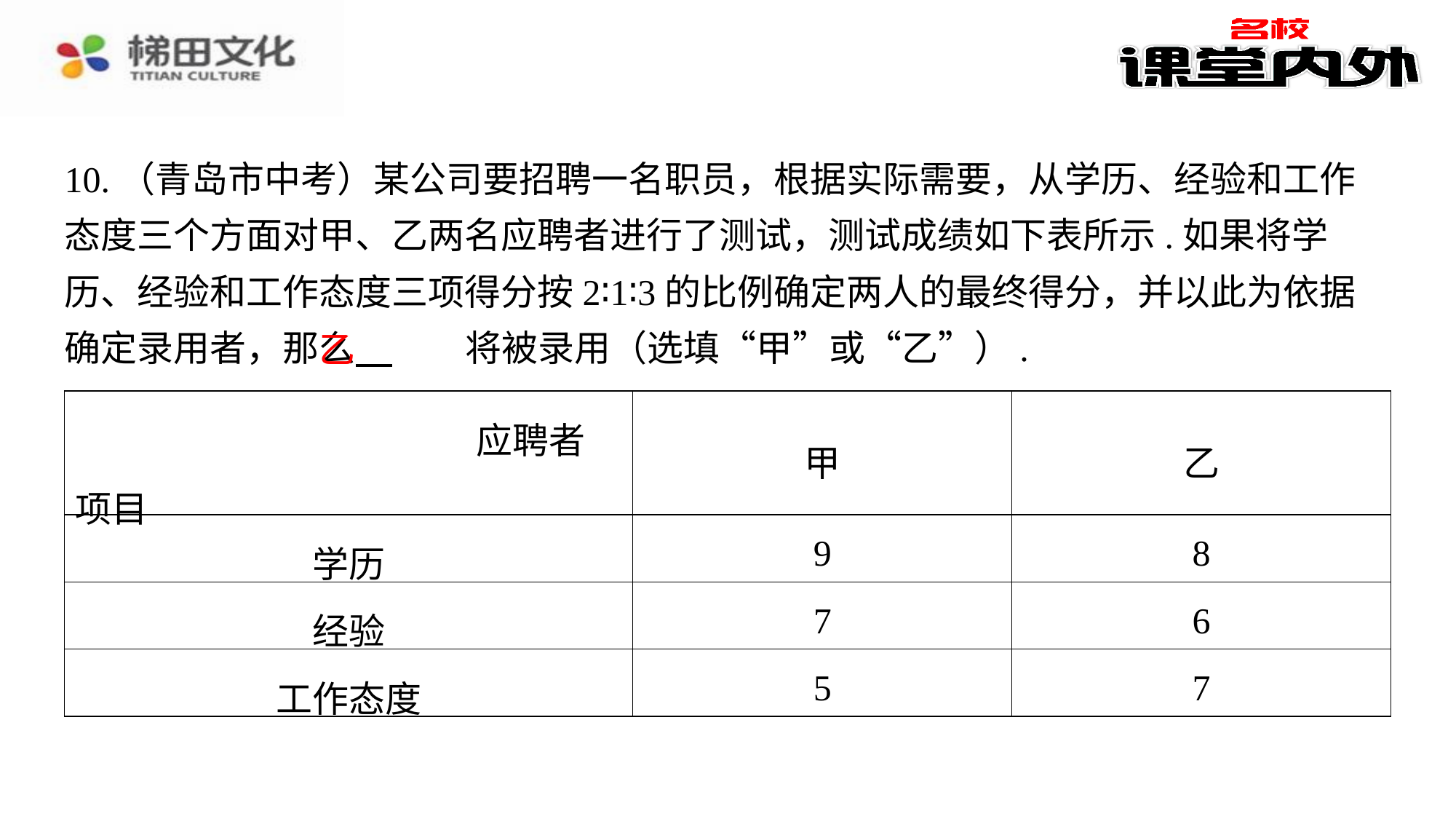

10.（青岛市中考）某公司要招聘一名职员，根据实际需要，从学历、经验和工作态度三个方面对甲、乙两名应聘者进行了测试，测试成绩如下表所示.如果将学历、经验和工作态度三项得分按2∶1∶3的比例确定两人的最终得分，并以此为依据确定录用者，那么 　乙　⁠将被录用（选填“甲”或“乙”）.
乙
| 应聘者　 项目 | 甲 | 乙 |
| --- | --- | --- |
| 学历 | 9 | 8 |
| 经验 | 7 | 6 |
| 工作态度 | 5 | 7 |